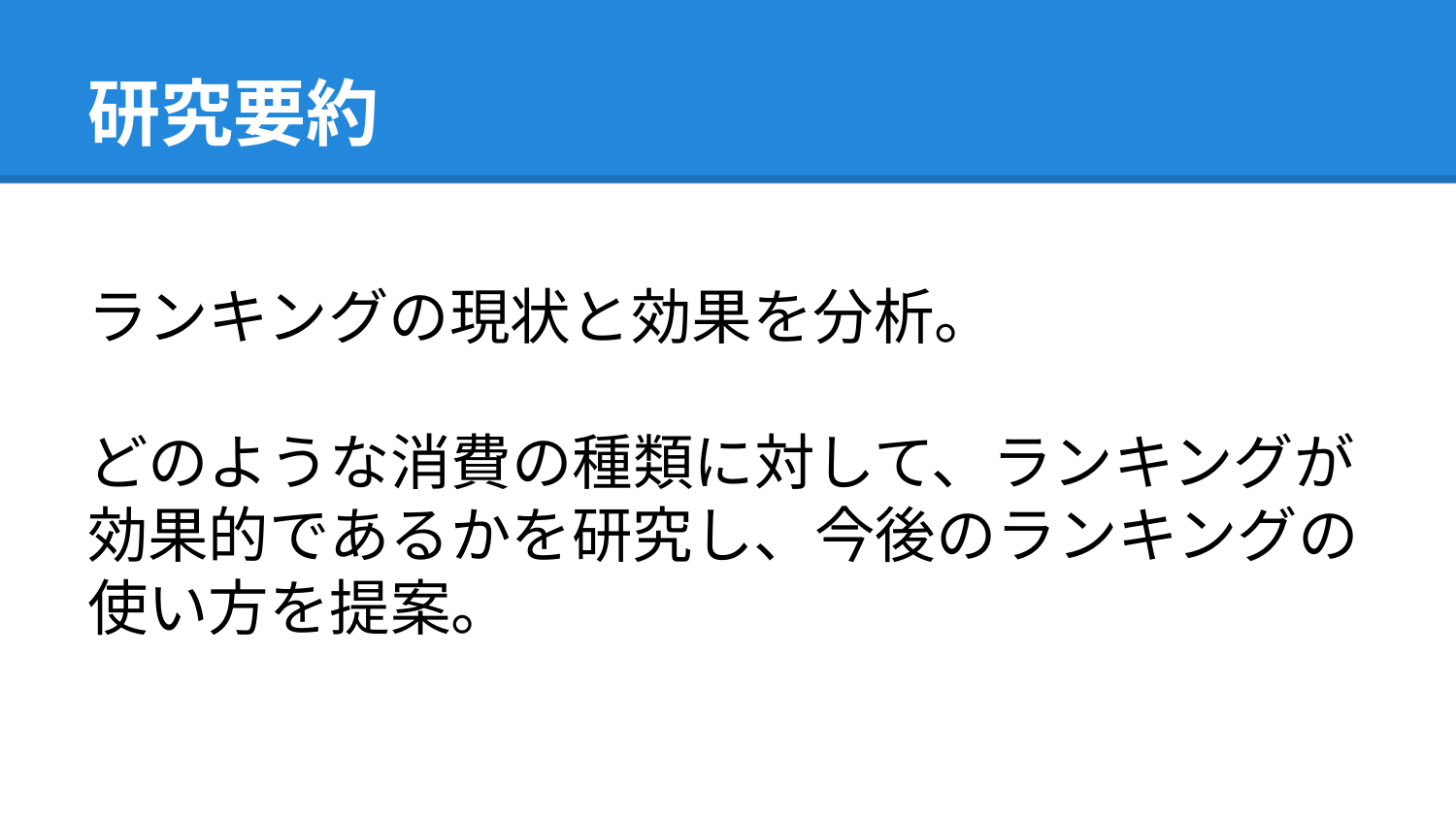

# 研究要約

ランキングの現状と効果を分析。

どのような消費の種類に対して、ランキングが効果的であるかを研究し、今後のランキングの使い方を提案。